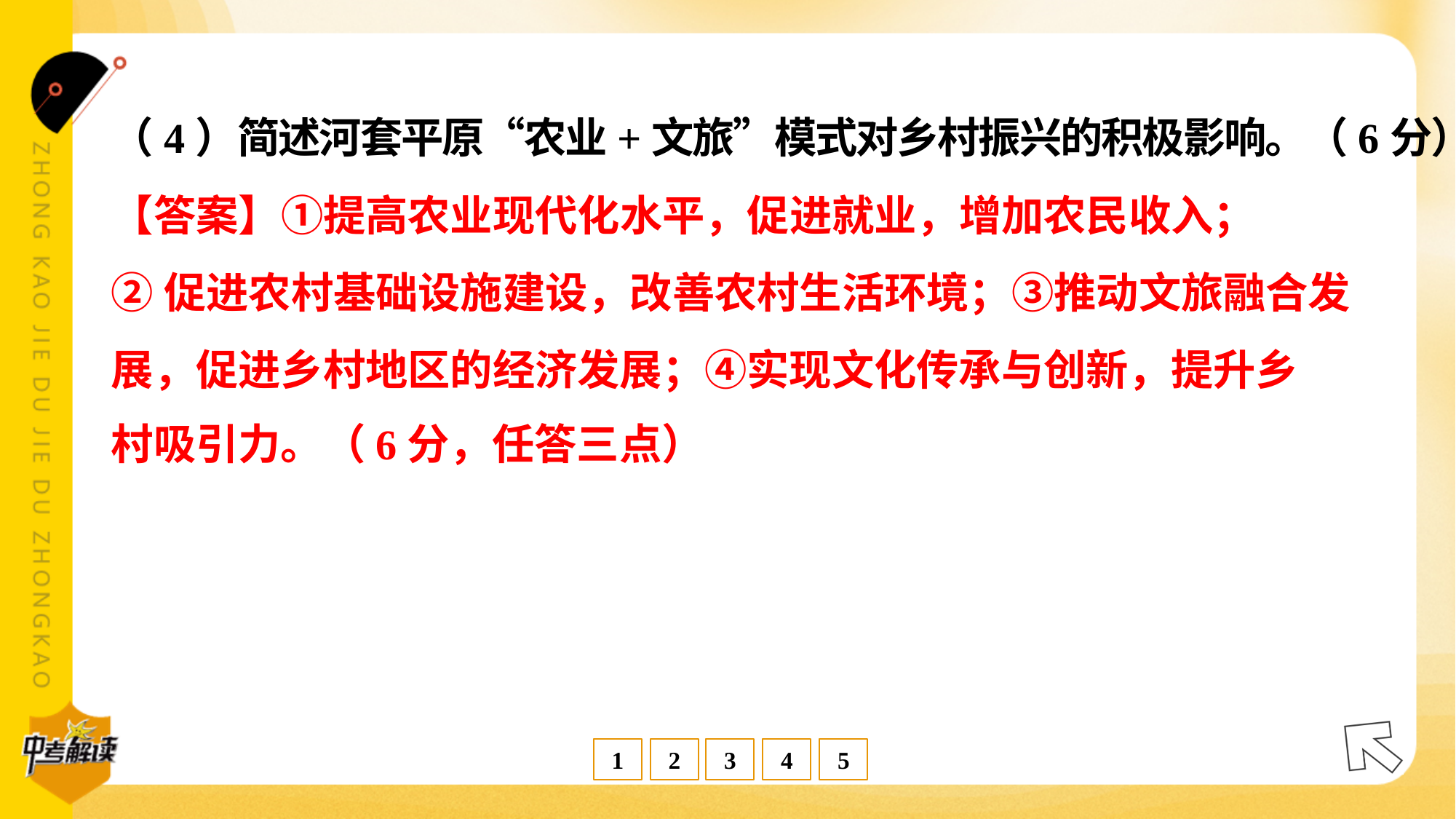

（4）简述河套平原“农业+文旅”模式对乡村振兴的积极影响。（6分）
【答案】①提高农业现代化水平，促进就业，增加农民收入；
②促进农村基础设施建设，改善农村生活环境；③推动文旅融合发
展，促进乡村地区的经济发展；④实现文化传承与创新，提升乡
村吸引力。（6分，任答三点）